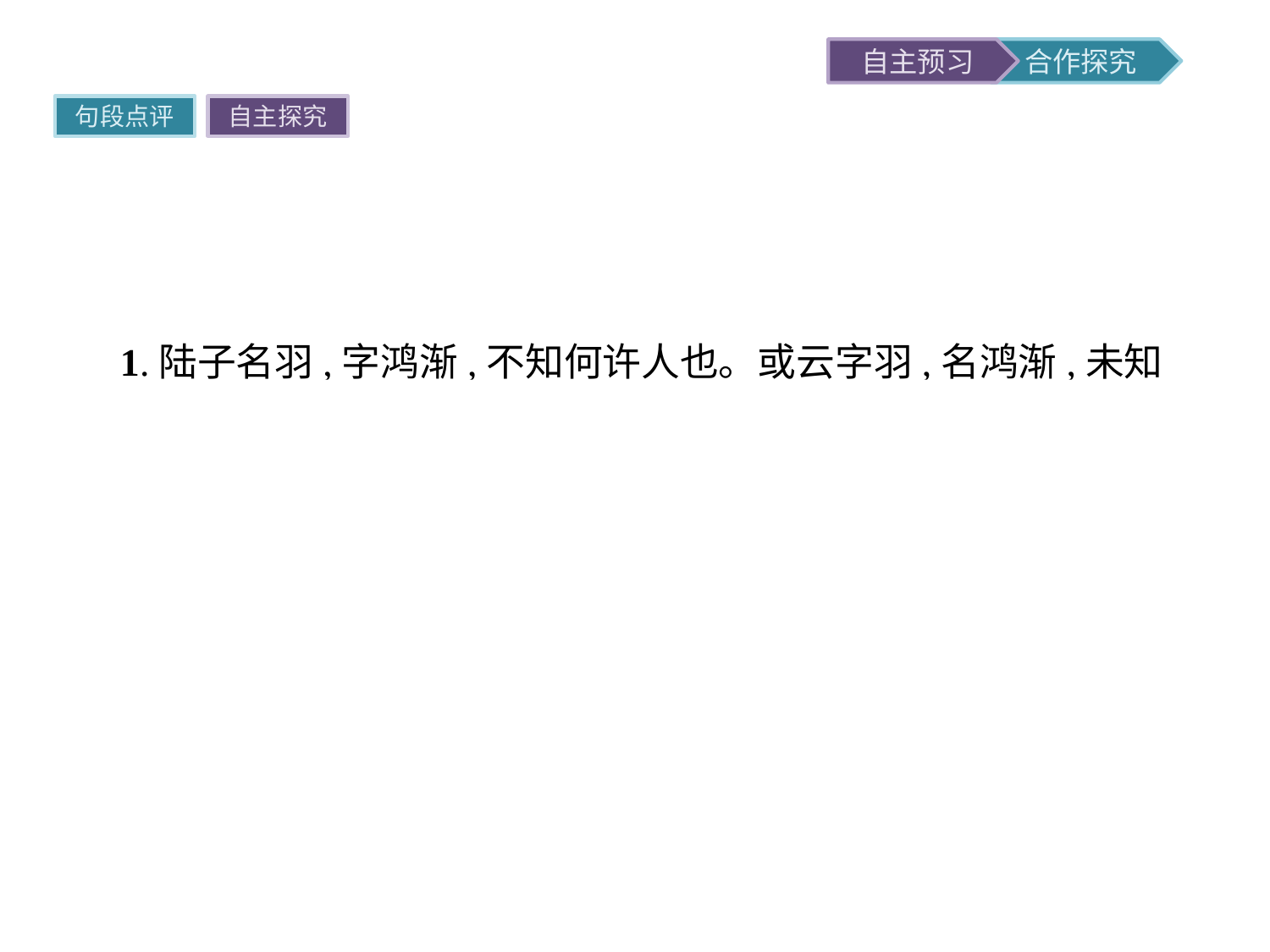

句段点评
自主探究
1.陆子名羽,字鸿渐,不知何许人也。或云字羽,名鸿渐,未知孰是。
翻译陆子名叫羽,字鸿渐,不知是哪里人。也有人说他字羽,名鸿渐,不知道哪一个正确。
点评介绍姓名、籍贯。“不知何许人也”即把陆子自己排除在了名门望族之外,不仅不知其出身和籍贯,连名字也“未知孰是”,可见陆子是一位不重姓名的隐士。